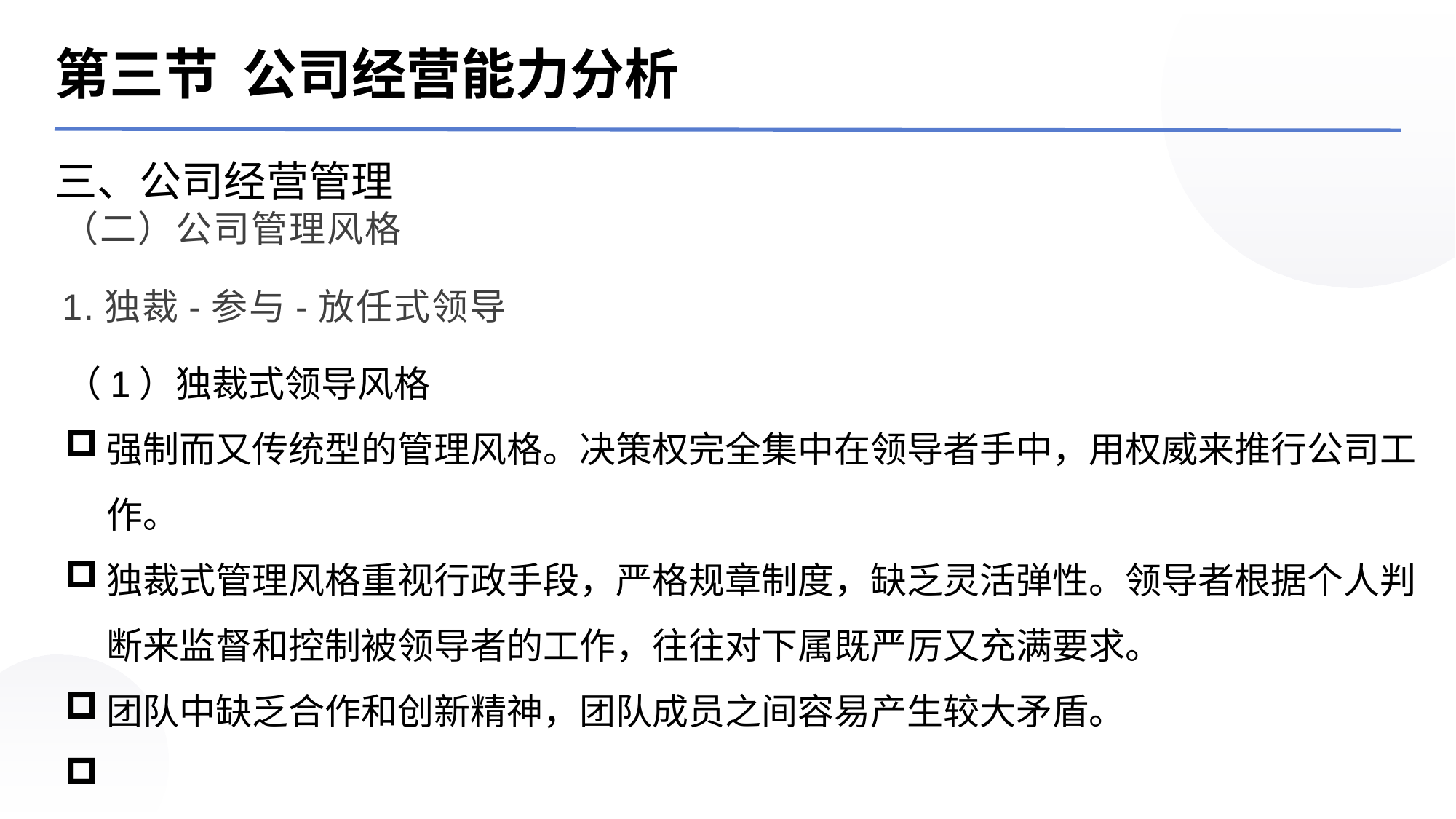

第三节  公司经营能力分析
三、公司经营管理
（二）公司管理风格
1.独裁-参与-放任式领导
（1）独裁式领导风格
强制而又传统型的管理风格。决策权完全集中在领导者手中，用权威来推行公司工作。
独裁式管理风格重视行政手段，严格规章制度，缺乏灵活弹性。领导者根据个人判断来监督和控制被领导者的工作，往往对下属既严厉又充满要求。
团队中缺乏合作和创新精神，团队成员之间容易产生较大矛盾。

56